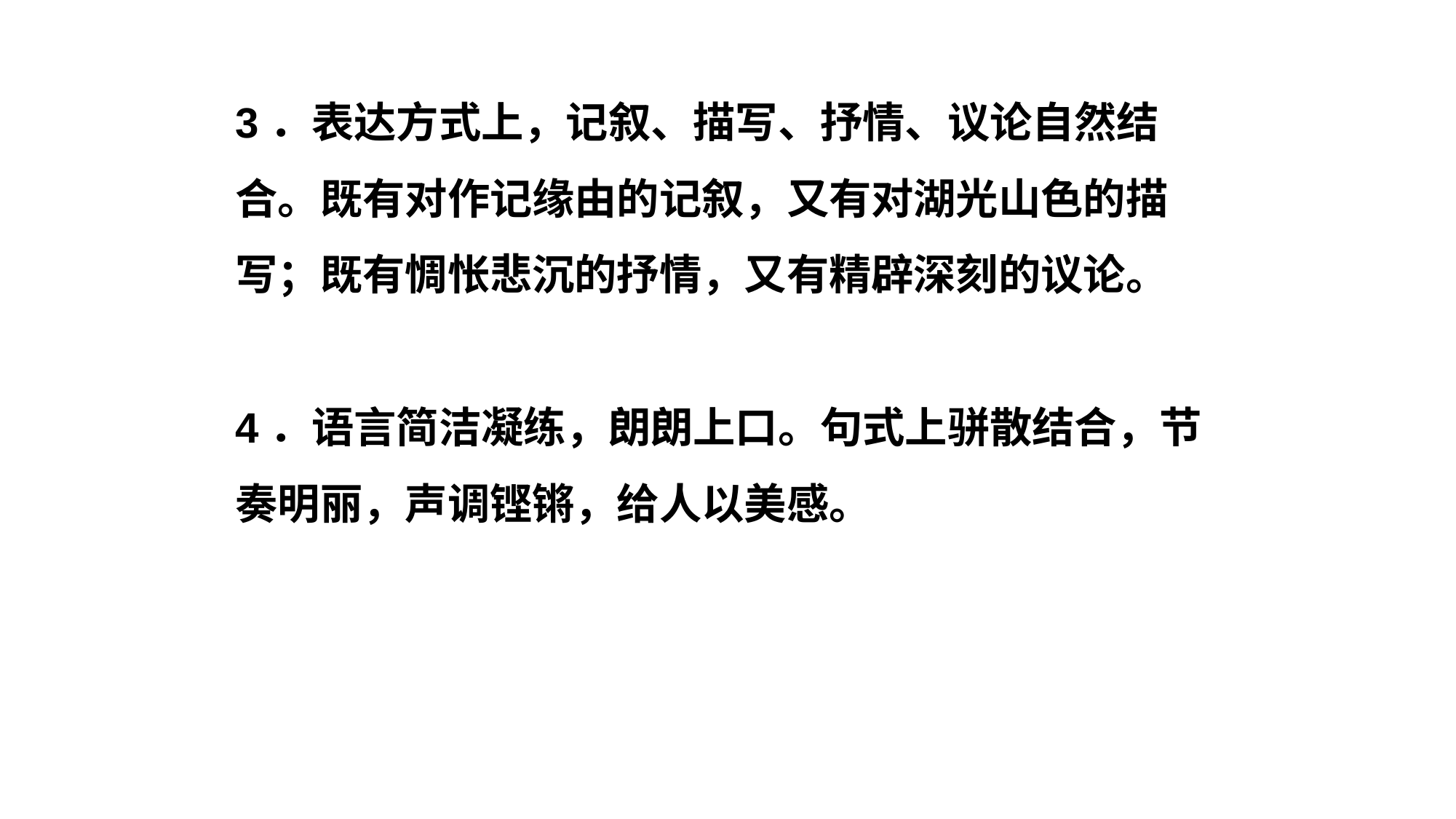

3．表达方式上，记叙、描写、抒情、议论自然结合。既有对作记缘由的记叙，又有对湖光山色的描写；既有惆怅悲沉的抒情，又有精辟深刻的议论。

4．语言简洁凝练，朗朗上口。句式上骈散结合，节奏明丽，声调铿锵，给人以美感。